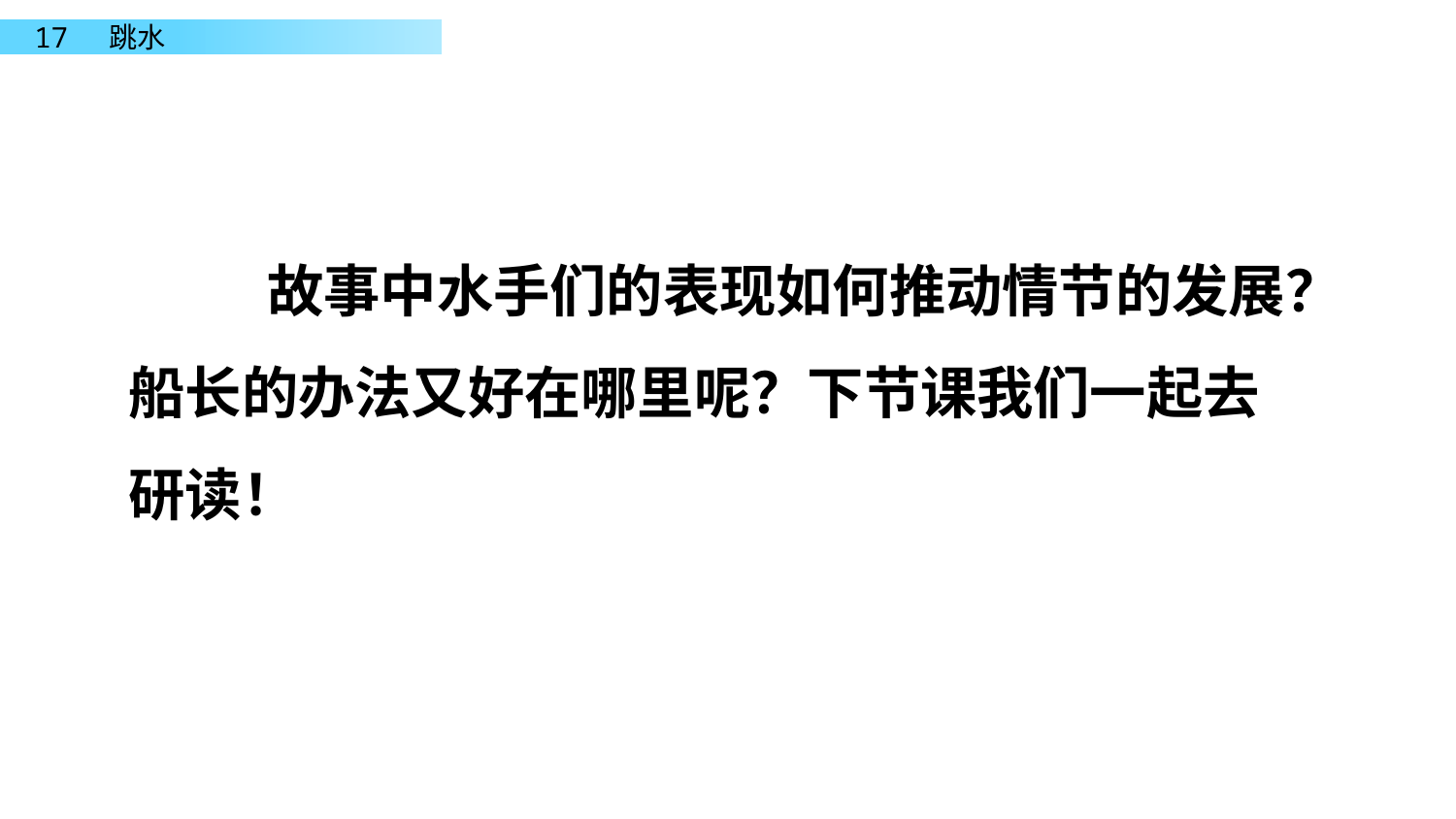

故事中水手们的表现如何推动情节的发展？船长的办法又好在哪里呢？下节课我们一起去研读！